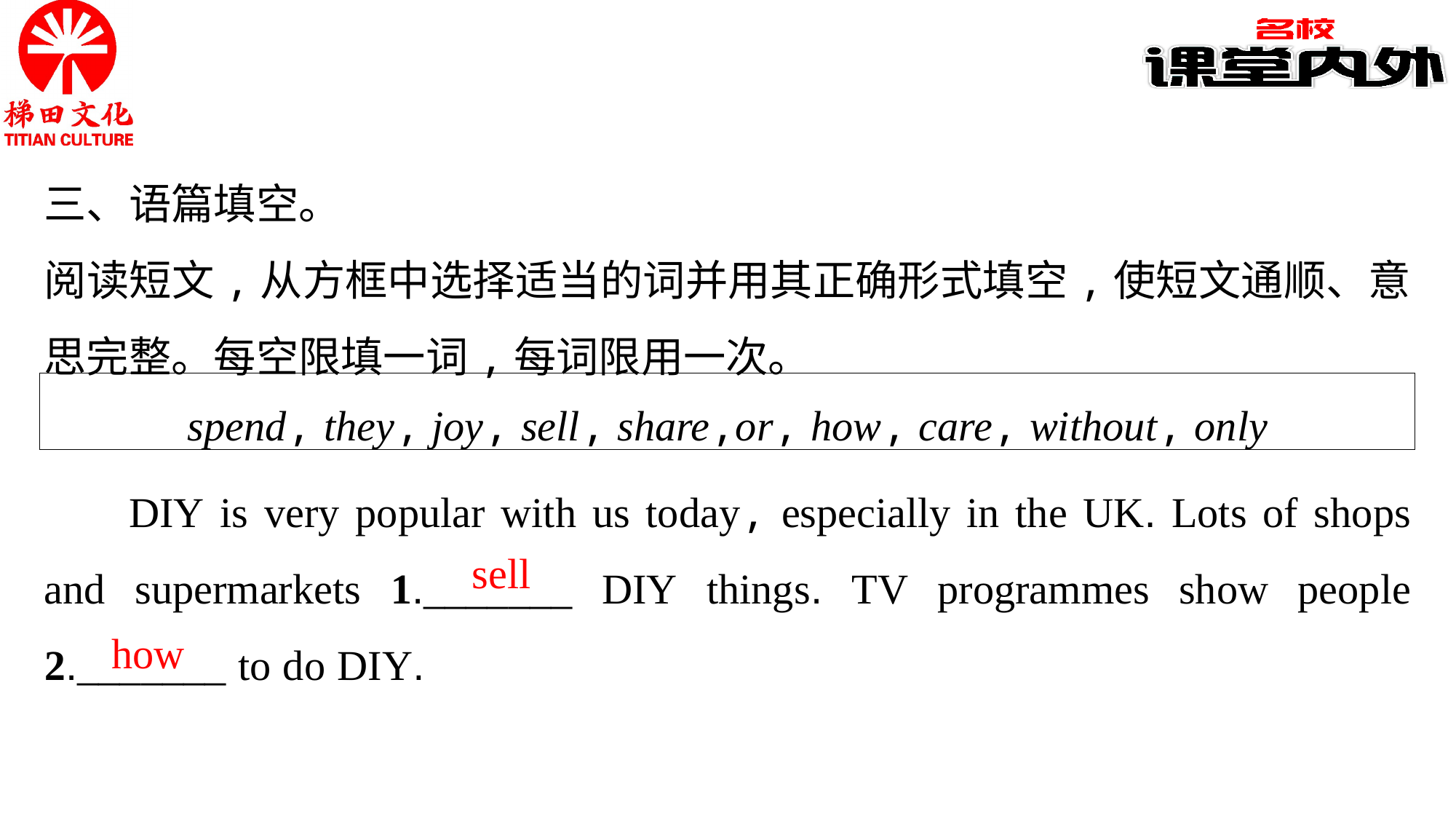

三、语篇填空。
阅读短文,从方框中选择适当的词并用其正确形式填空,使短文通顺、意思完整。每空限填一词,每词限用一次。
spend, they, joy, sell, share,or, how, care, without, only
DIY is very popular with us today, especially in the UK. Lots of shops and supermarkets 1._______ DIY things. TV programmes show people 2._______ to do DIY.
sell
how